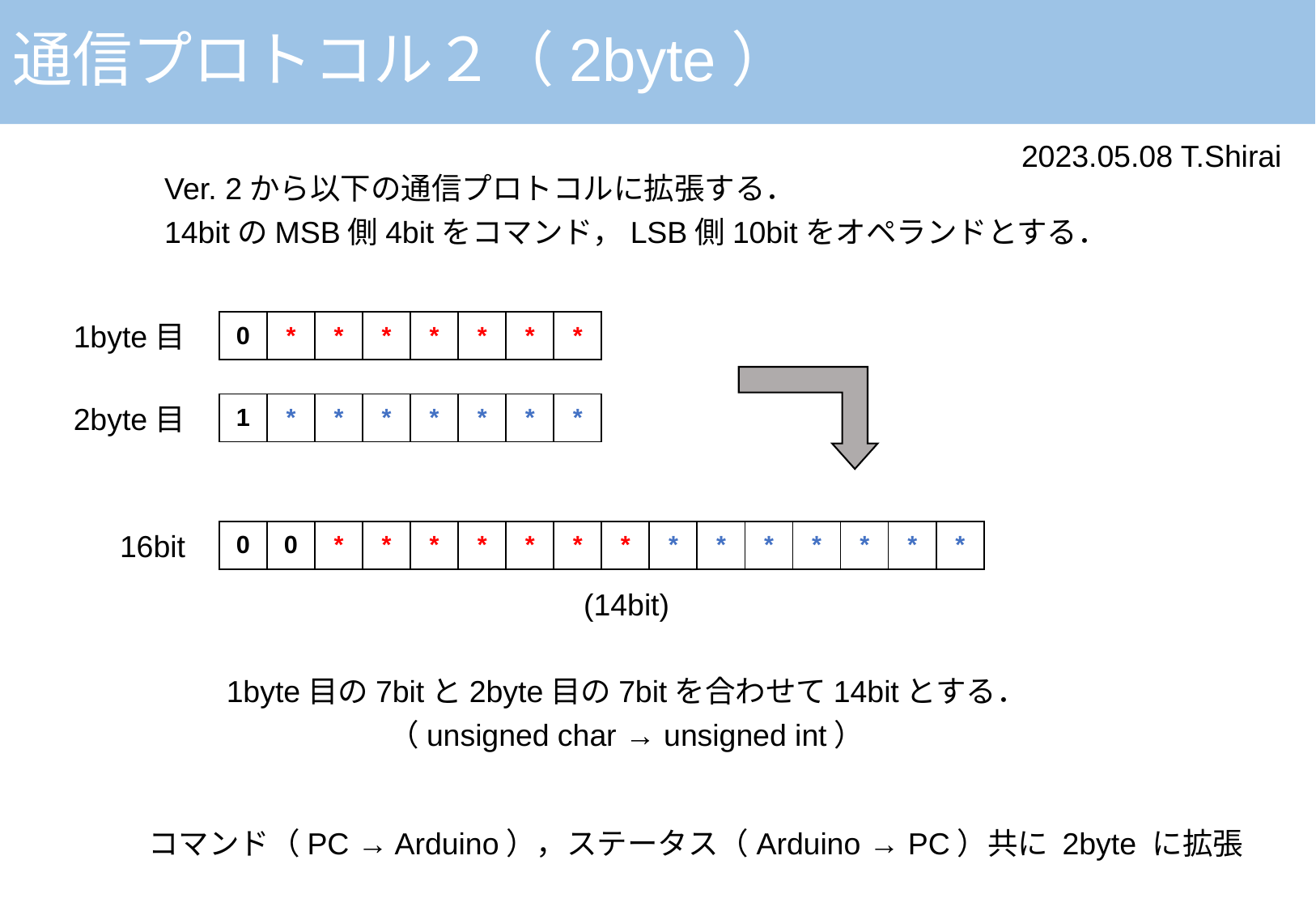

# 通信プロトコル２（2byte）
2023.05.08 T.Shirai
Ver. 2から以下の通信プロトコルに拡張する．
14bitのMSB側4bitをコマンド，LSB側10bitをオペランドとする．
1byte目
| 0 | \* | \* | \* | \* | \* | \* | \* |
| --- | --- | --- | --- | --- | --- | --- | --- |

2byte目
| 1 | \* | \* | \* | \* | \* | \* | \* |
| --- | --- | --- | --- | --- | --- | --- | --- |
16bit
| 0 | 0 | \* | \* | \* | \* | \* | \* | \* |
| --- | --- | --- | --- | --- | --- | --- | --- | --- |
| \* | \* | \* | \* | \* | \* | \* |
| --- | --- | --- | --- | --- | --- | --- |
(14bit)
1byte目の7bitと2byte目の7bitを合わせて14bitとする．
（unsigned char → unsigned int）
コマンド（PC → Arduino），ステータス（Arduino → PC）共に 2byte に拡張